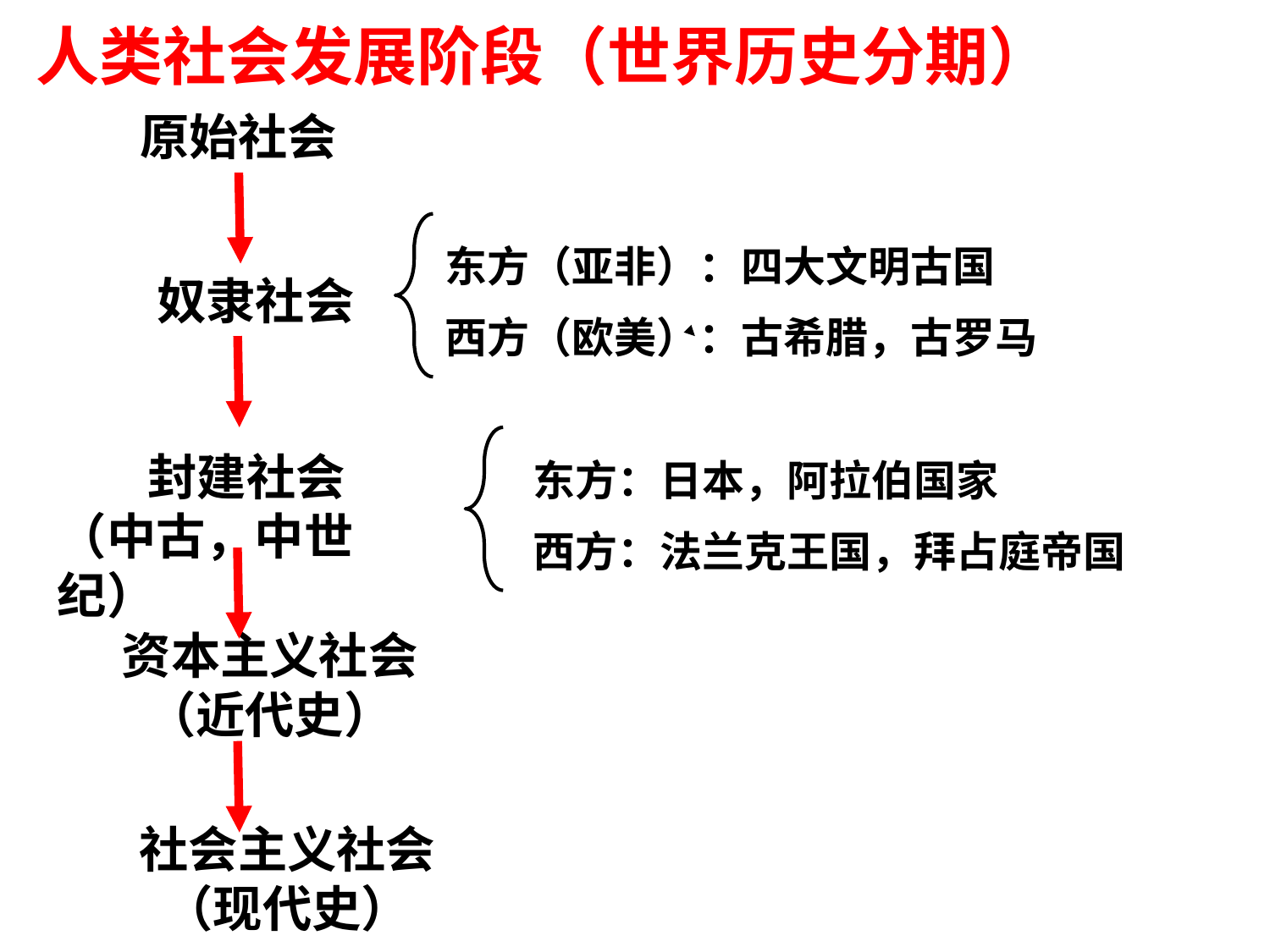

人类社会发展阶段（世界历史分期）
原始社会

东方（亚非）：四大文明古国
西方（欧美）：古希腊，古罗马
奴隶社会

东方：日本，阿拉伯国家
西方：法兰克王国，拜占庭帝国
       封建社会
（中古，中世纪）

资本主义社会
（近代史）

社会主义社会
（现代史）